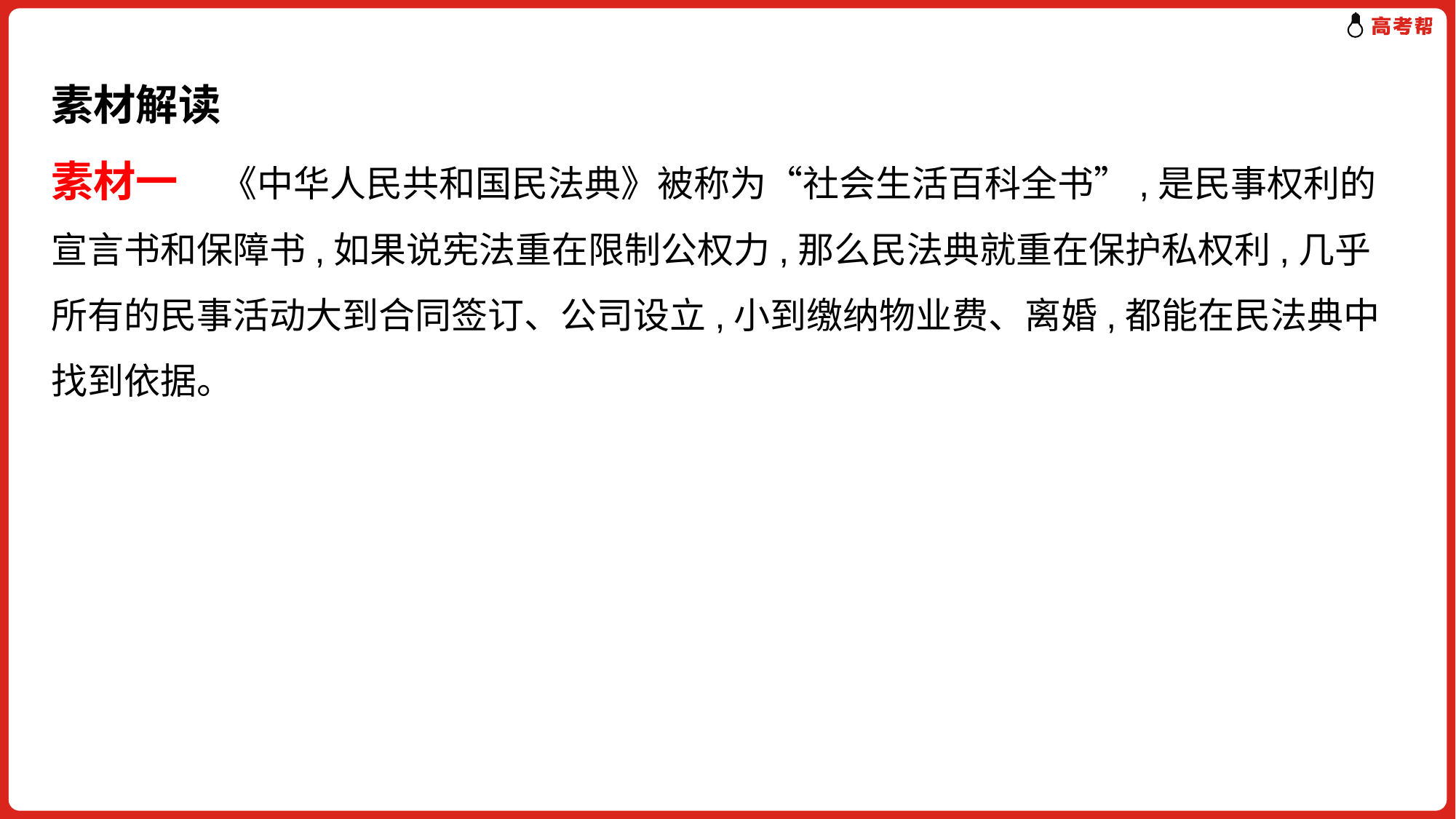

# 素材解读 素材一　《中华人民共和国民法典》被称为“社会生活百科全书”,是民事权利的宣言书和保障书,如果说宪法重在限制公权力,那么民法典就重在保护私权利,几乎所有的民事活动大到合同签订、公司设立,小到缴纳物业费、离婚,都能在民法典中找到依据。